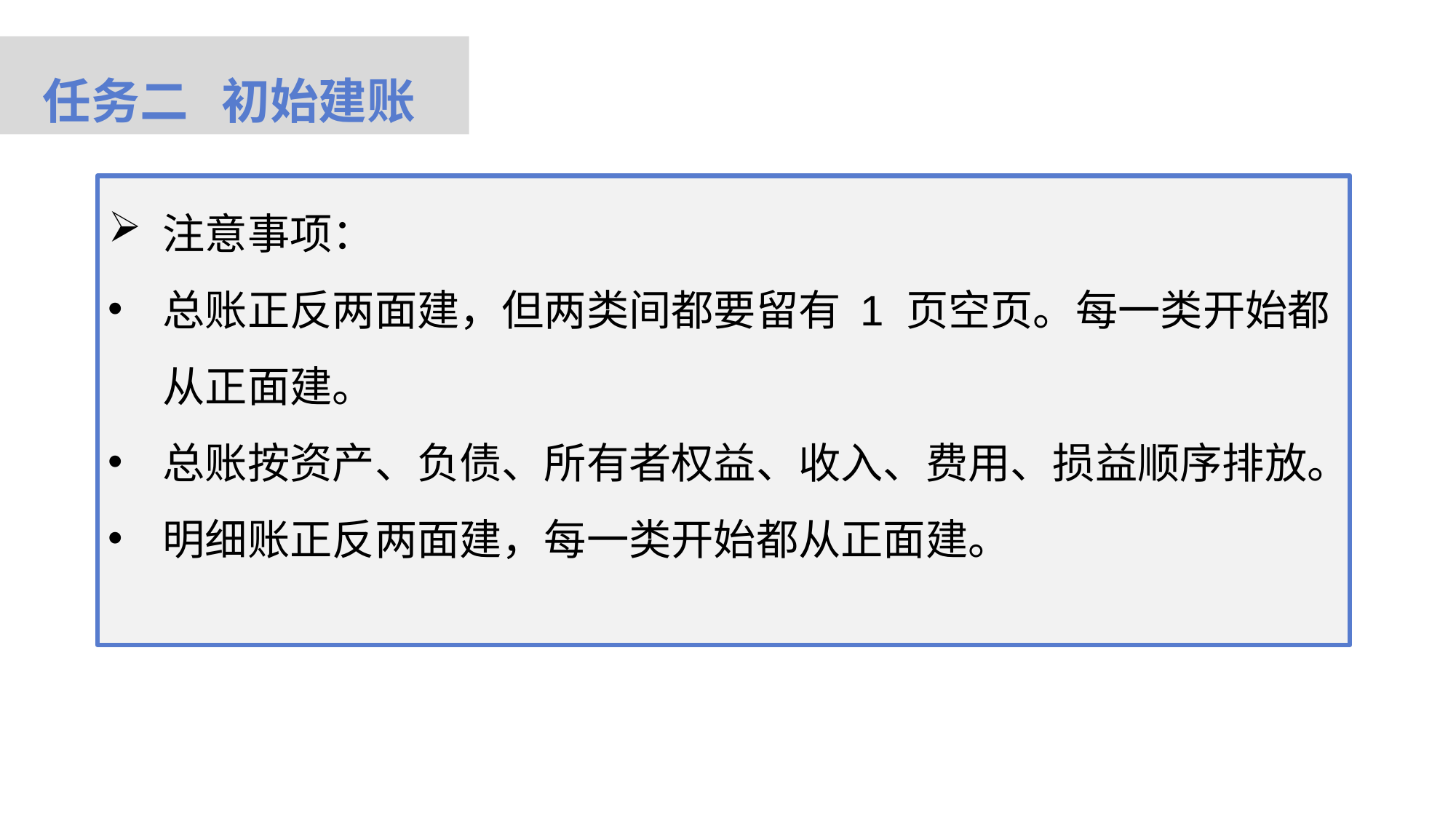

任务二   初始建账

注意事项：
总账正反两面建，但两类间都要留有 1 页空页。每一类开始都从正面建。
总账按资产、负债、所有者权益、收入、费用、损益顺序排放。
明细账正反两面建，每一类开始都从正面建。

20